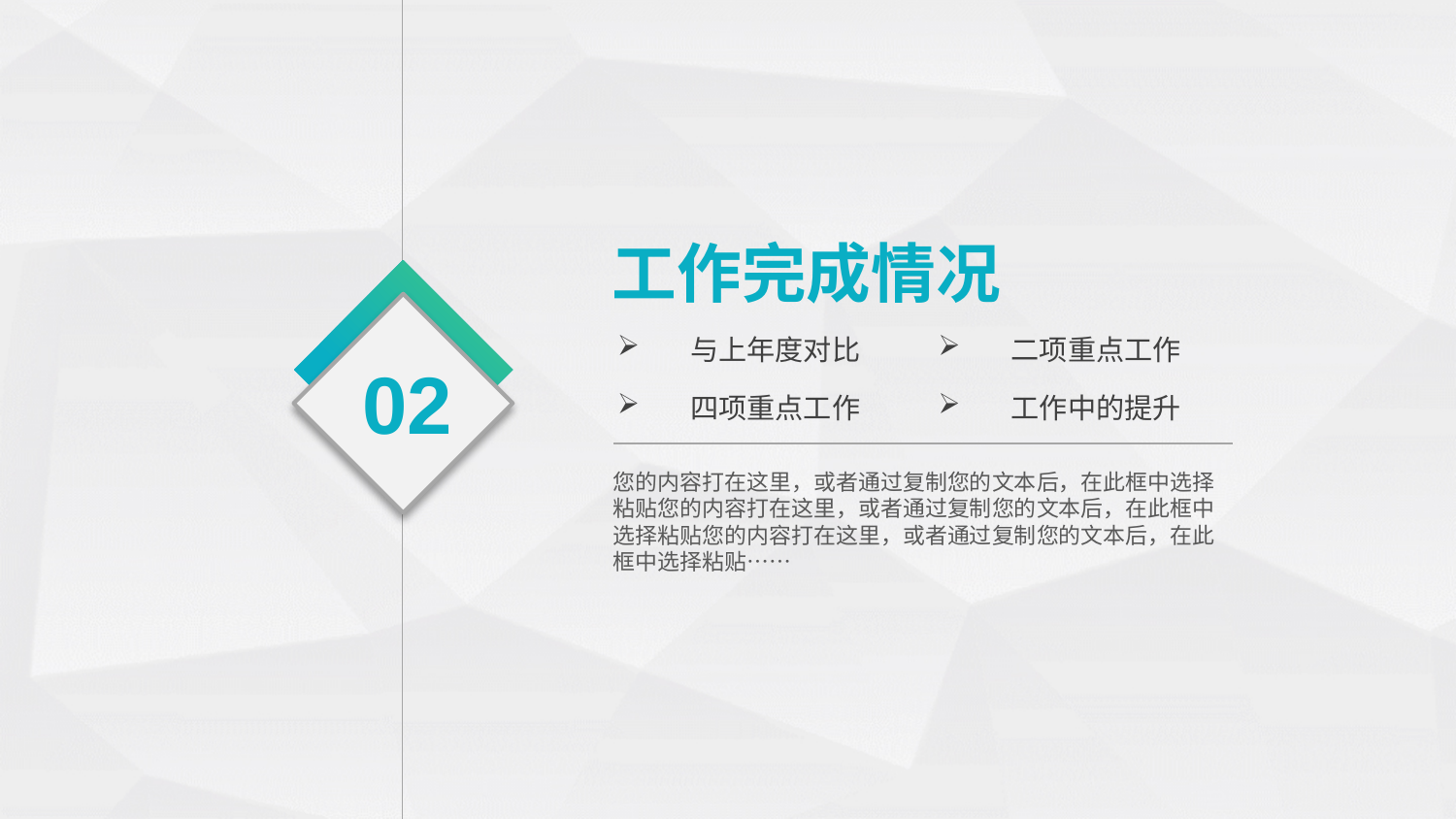

工作完成情况

与上年度对比
二项重点工作
02
四项重点工作
工作中的提升
您的内容打在这里，或者通过复制您的文本后，在此框中选择粘贴您的内容打在这里，或者通过复制您的文本后，在此框中选择粘贴您的内容打在这里，或者通过复制您的文本后，在此框中选择粘贴……